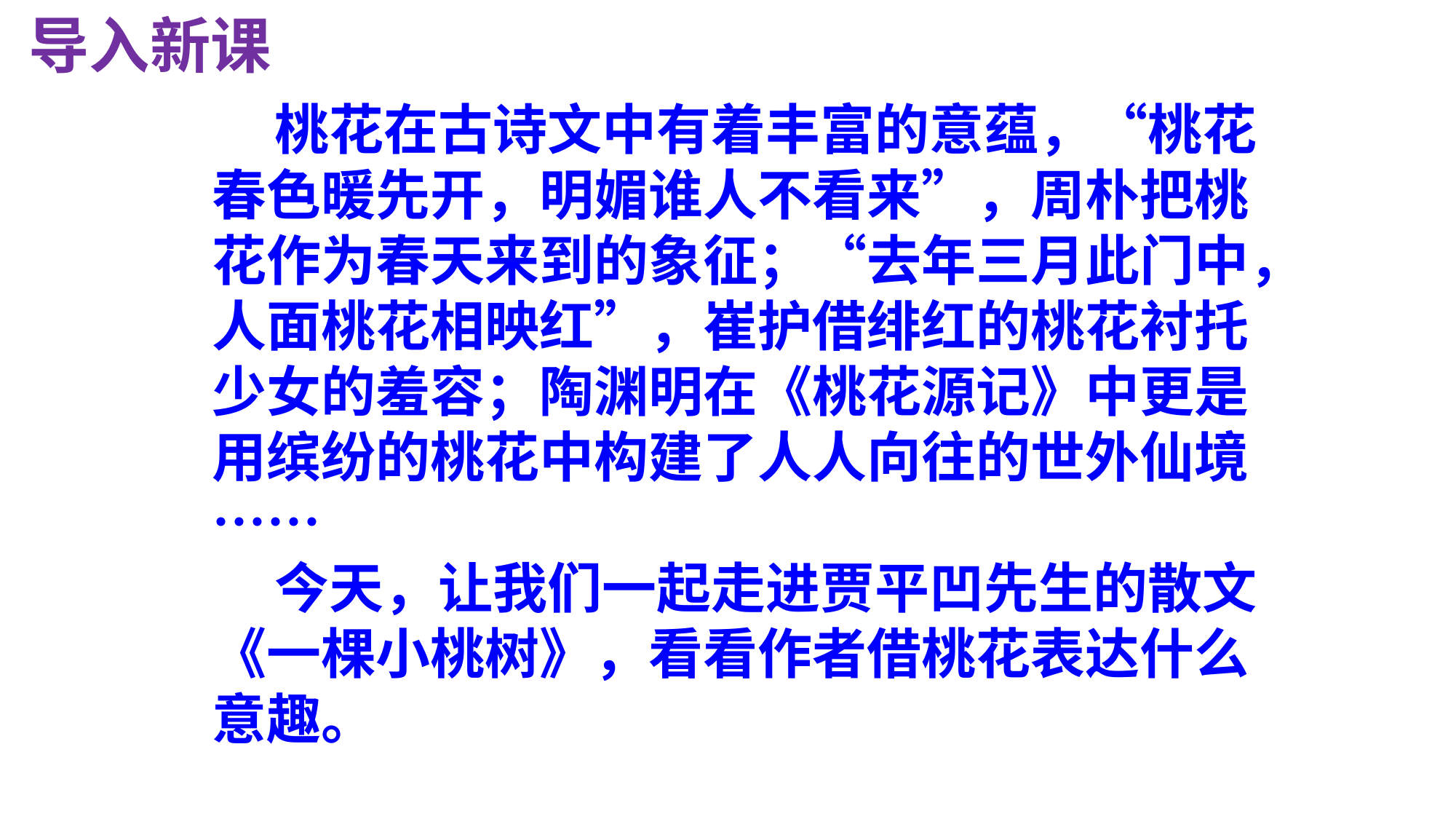

导入新课
    桃花在古诗文中有着丰富的意蕴，“桃花春色暖先开，明媚谁人不看来”，周朴把桃花作为春天来到的象征；“去年三月此门中，人面桃花相映红”，崔护借绯红的桃花衬托少女的羞容；陶渊明在《桃花源记》中更是用缤纷的桃花中构建了人人向往的世外仙境……
    今天，让我们一起走进贾平凹先生的散文《一棵小桃树》，看看作者借桃花表达什么意趣。